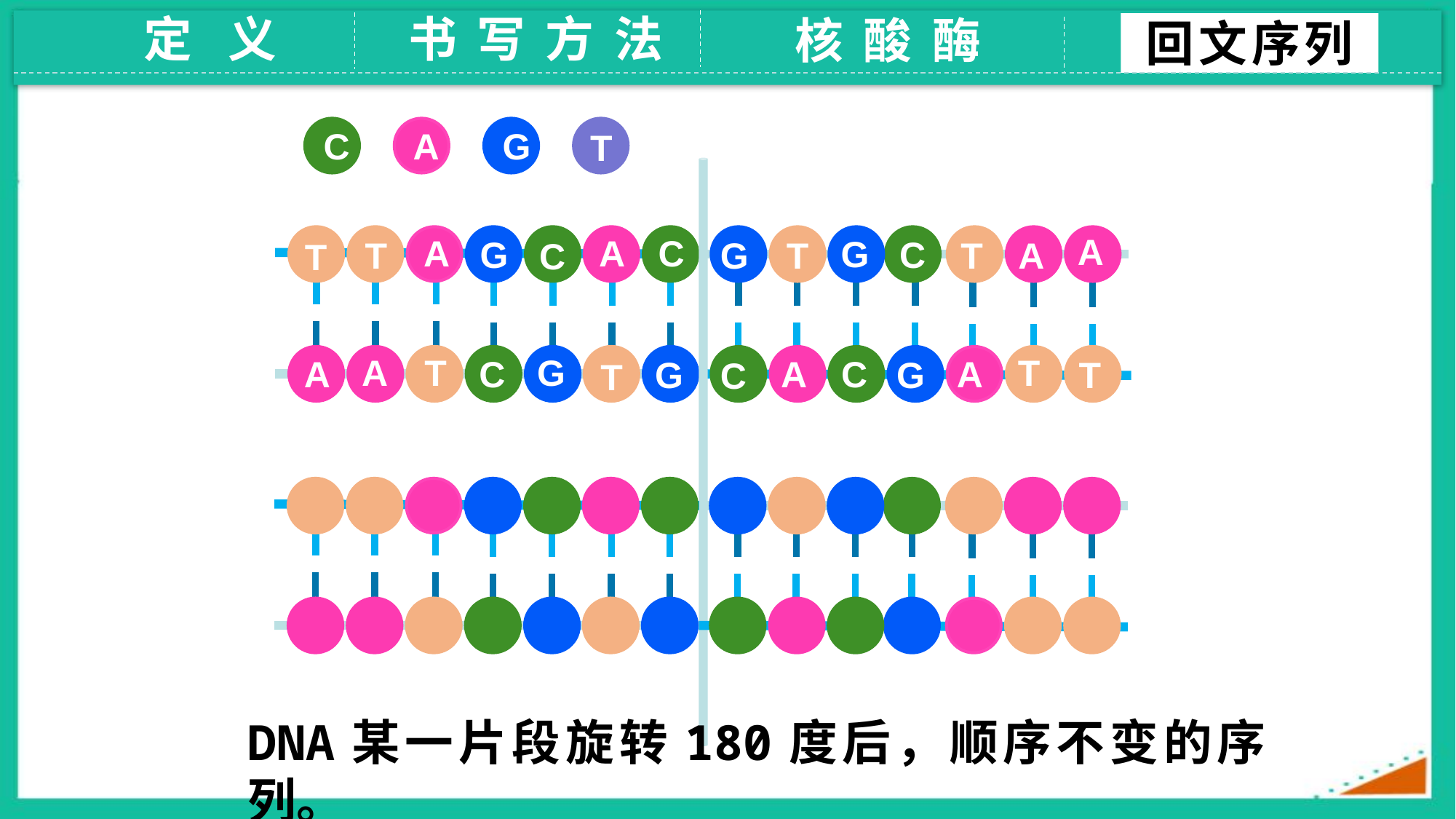

定  义
书 写 方 法
核 酸 酶
回文序列

C
A
G

T

A
A
C
A
G
C

G
A
T
G
T
T
C
T
A
G
T
T
C
C
A
A
A
T
G
G
C
T

DNA某一片段旋转180度后，顺序不变的序列。